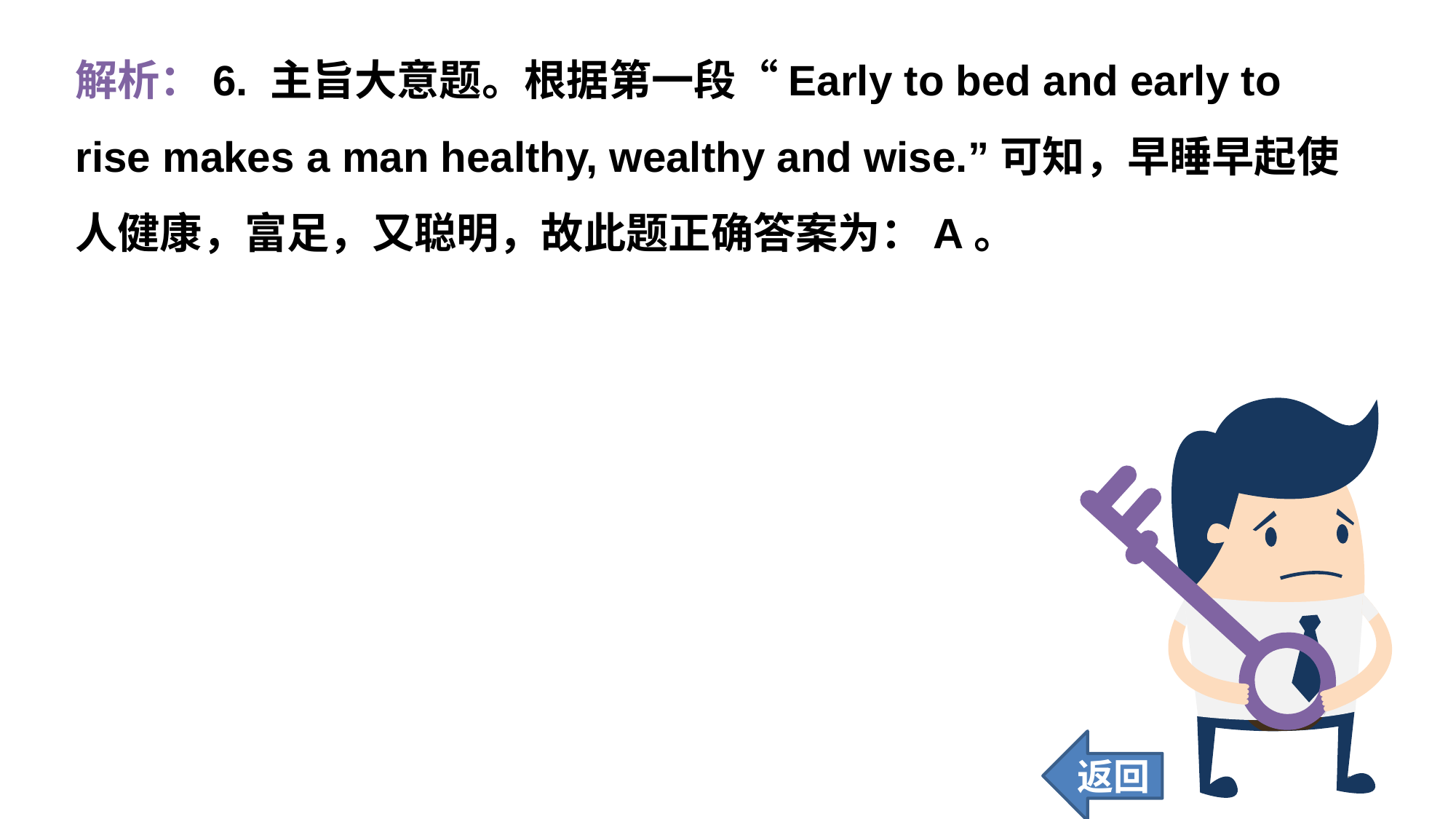

解析：6. 主旨大意题。根据第一段“Early to bed and early to rise makes a man healthy, wealthy and wise.”可知，早睡早起使人健康，富足，又聪明，故此题正确答案为：A。

返回
124